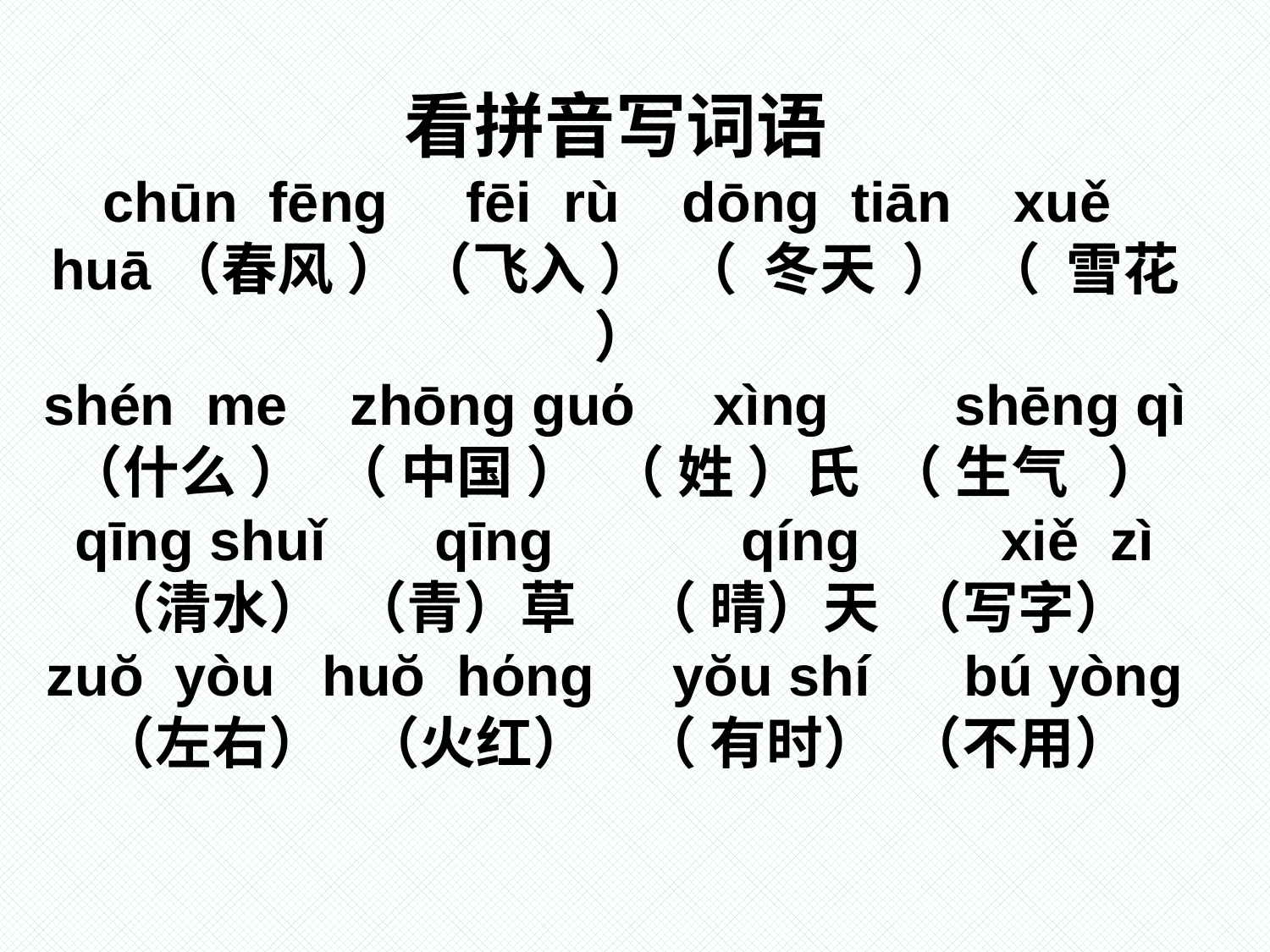

# 看拼音写词语 chūn  fēnɡ     fēi  rù    dōnɡ  tiān    xuě  huā（春风 ） （飞入 ）  （  冬天  ）  （  雪花 ） shén  me    zhōnɡ ɡuό     xìnɡ        shēnɡ qì （什么 ）  （ 中国 ）  （ 姓 ）氏  （ 生气   ） qīnɡ shuǐ       qīnɡ            qínɡ         xiě  zì （清水）  （青）草     （ 晴）天  （写字） zuŏ  yòu   huŏ  hόnɡ     yŏu shí      bú yònɡ （左右）   （火红）    （ 有时）  （不用）